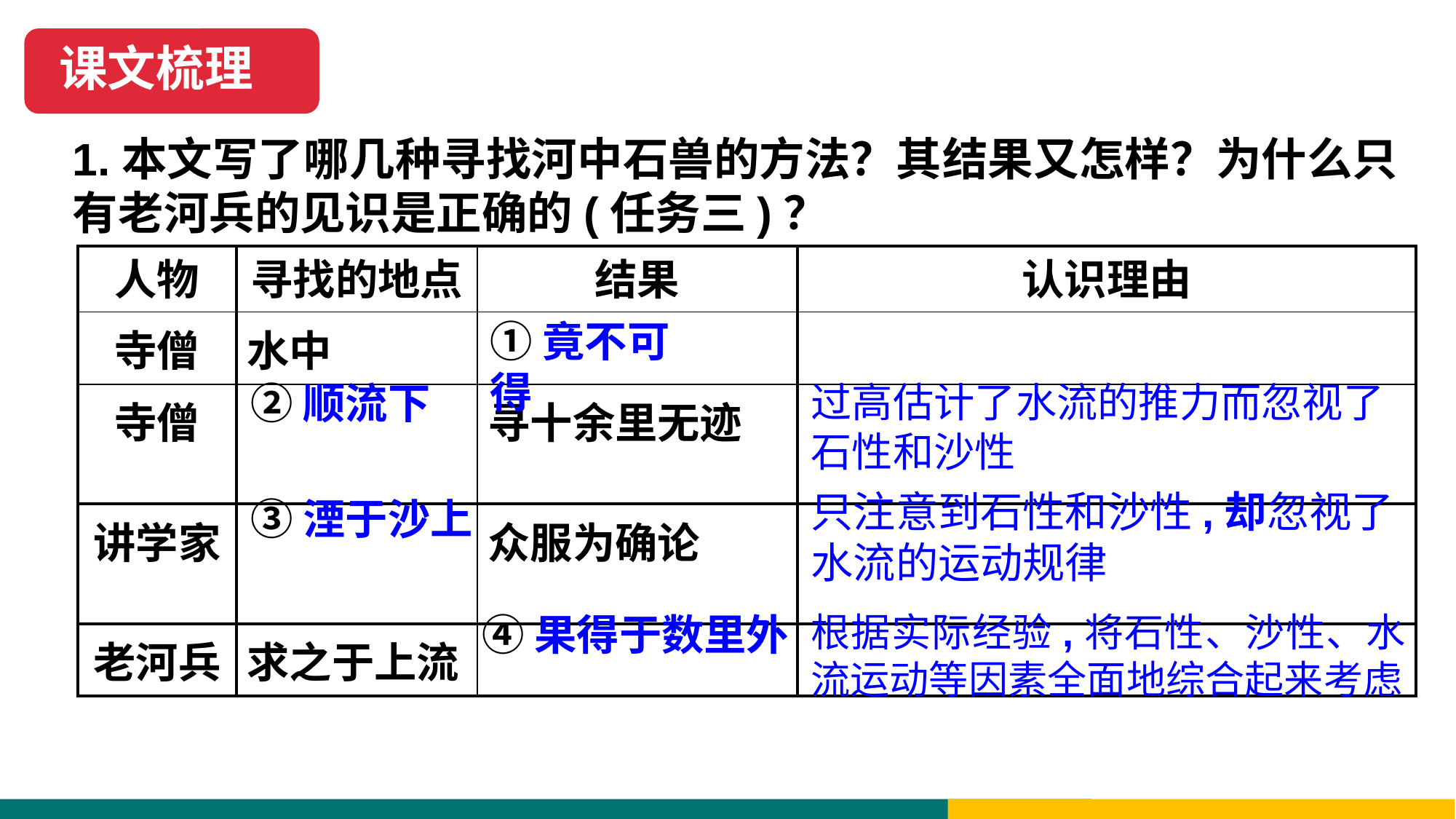

课文梳理
1.本文写了哪几种寻找河中石兽的方法？其结果又怎样？为什么只有老河兵的见识是正确的(任务三)？
| 人物 | 寻找的地点 | 结果 | 认识理由 |
| --- | --- | --- | --- |
| 寺僧 | 水中 |  |  |
| 寺僧 |  | 寻十余里无迹 |  |
| 讲学家 |  | 众服为确论 |  |
| 老河兵 | 求之于上流 |  |  |
①竟不可得
②顺流下
过高估计了水流的推力而忽视了石性和沙性
只注意到石性和沙性,却忽视了水流的运动规律
③湮于沙上
④果得于数里外
根据实际经验,将石性、沙性、水流运动等因素全面地综合起来考虑